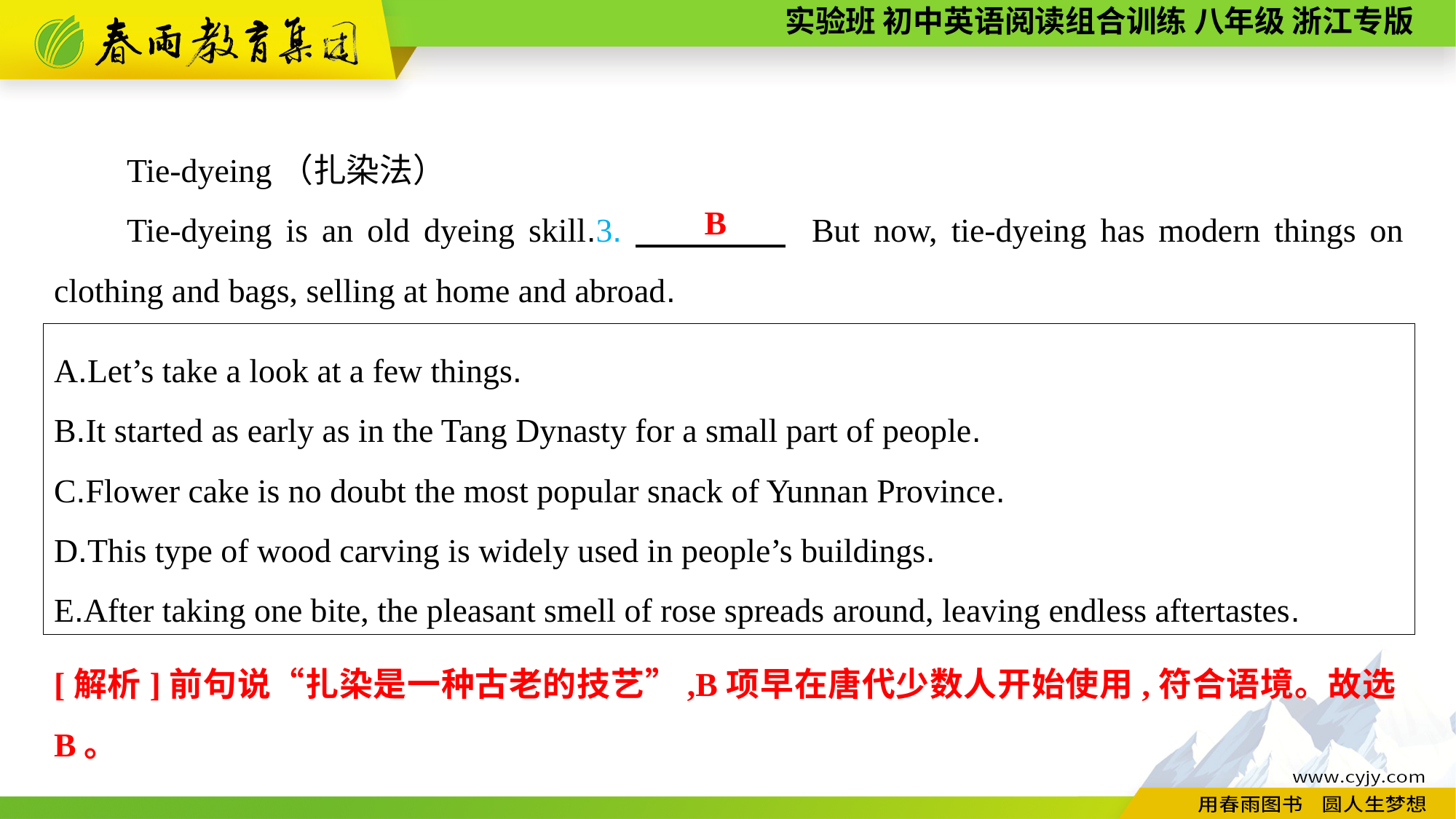

Tie-dyeing（扎染法）
Tie-dyeing is an old dyeing skill.3.　　　　 But now, tie-dyeing has modern things on clothing and bags, selling at home and abroad.
B
A.Let’s take a look at a few things.
B.It started as early as in the Tang Dynasty for a small part of people.
C.Flower cake is no doubt the most popular snack of Yunnan Province.
D.This type of wood carving is widely used in people’s buildings.
E.After taking one bite, the pleasant smell of rose spreads around, leaving endless aftertastes.
[解析]前句说“扎染是一种古老的技艺”,B项早在唐代少数人开始使用,符合语境。故选B。